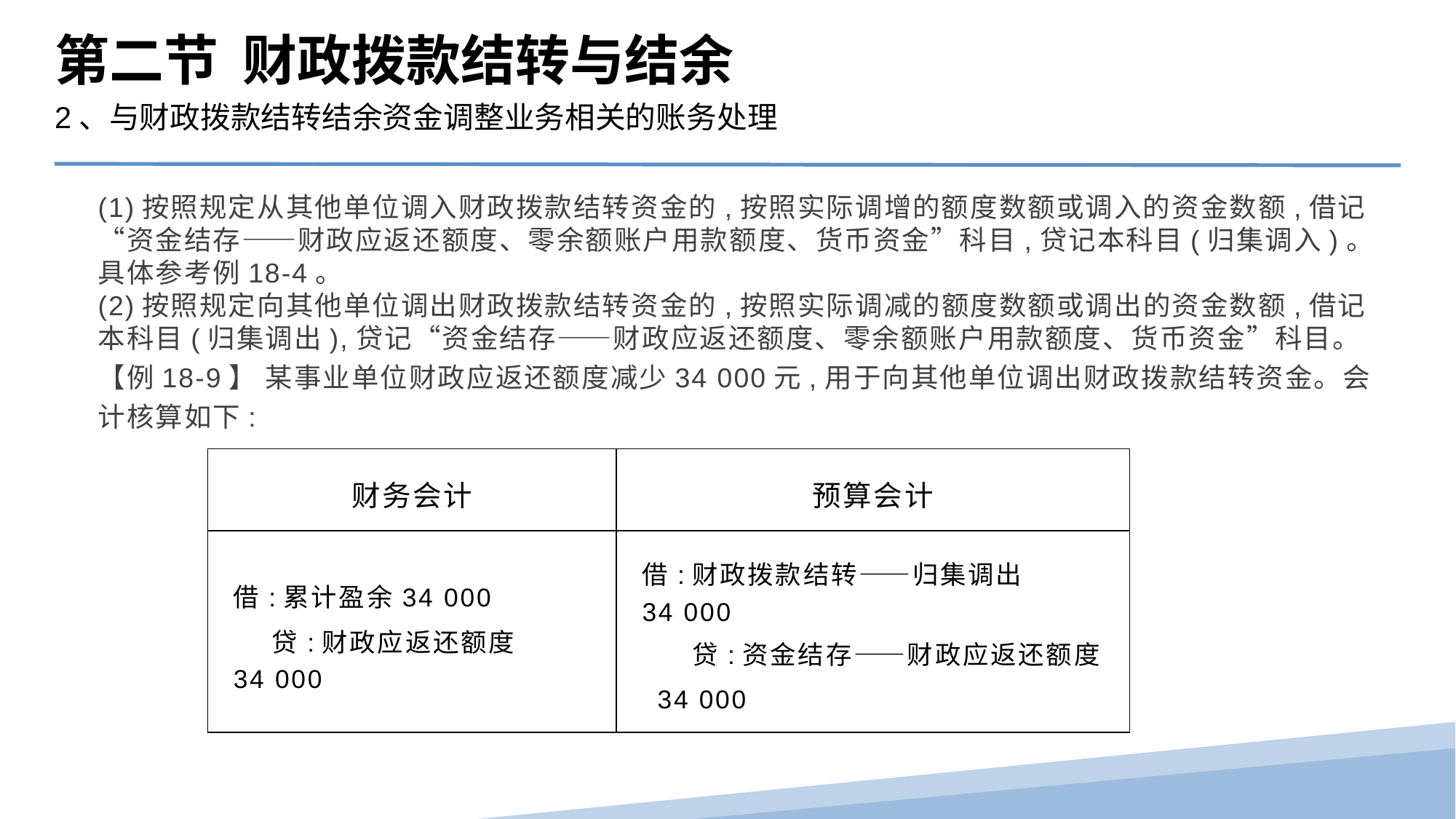

第二节  财政拨款结转与结余
2、与财政拨款结转结余资金调整业务相关的账务处理
(1)按照规定从其他单位调入财政拨款结转资金的,按照实际调增的额度数额或调入的资金数额,借记“资金结存——财政应返还额度、零余额账户用款额度、货币资金”科目,贷记本科目(归集调入)。具体参考例18-4。
(2)按照规定向其他单位调出财政拨款结转资金的,按照实际调减的额度数额或调出的资金数额,借记本科目(归集调出),贷记“资金结存——财政应返还额度、零余额账户用款额度、货币资金”科目。
【例18-9】 某事业单位财政应返还额度减少34 000元,用于向其他单位调出财政拨款结转资金。会计核算如下:
| 财务会计 | 预算会计 |
| --- | --- |
| 借:累计盈余34 000 贷:财政应返还额度 34 000 | 借:财政拨款结转——归集调出 34 000 贷:资金结存——财政应返还额度 34 000 |